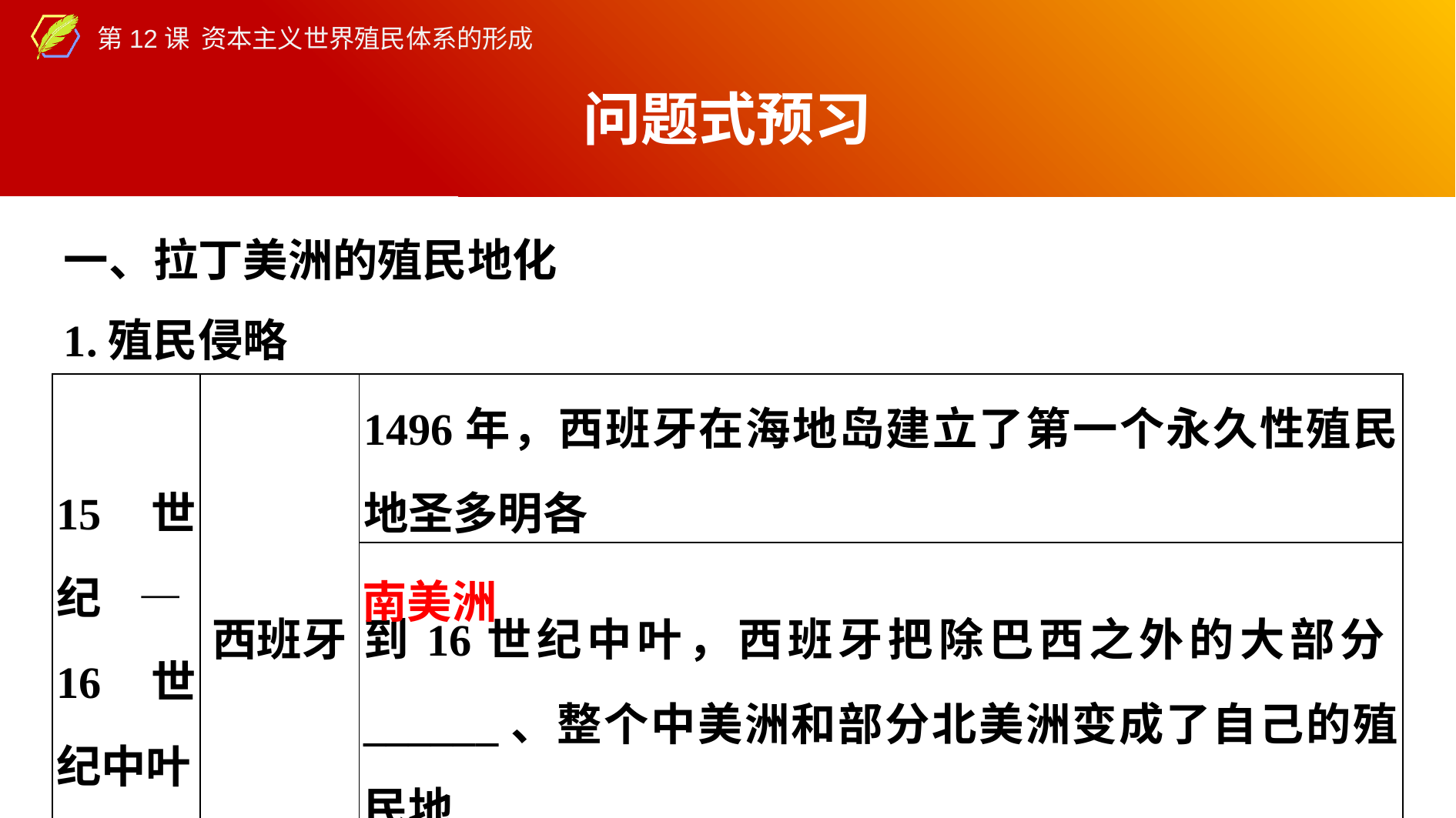

问题式预习
一、拉丁美洲的殖民地化
1.殖民侵略
| 15世纪—16世纪中叶 | 西班牙 | 1496年，西班牙在海地岛建立了第一个永久性殖民地圣多明各 |
| --- | --- | --- |
|  |  | 到16世纪中叶，西班牙把除巴西之外的大部分\_\_\_\_\_\_、整个中美洲和部分北美洲变成了自己的殖民地 |
南美洲